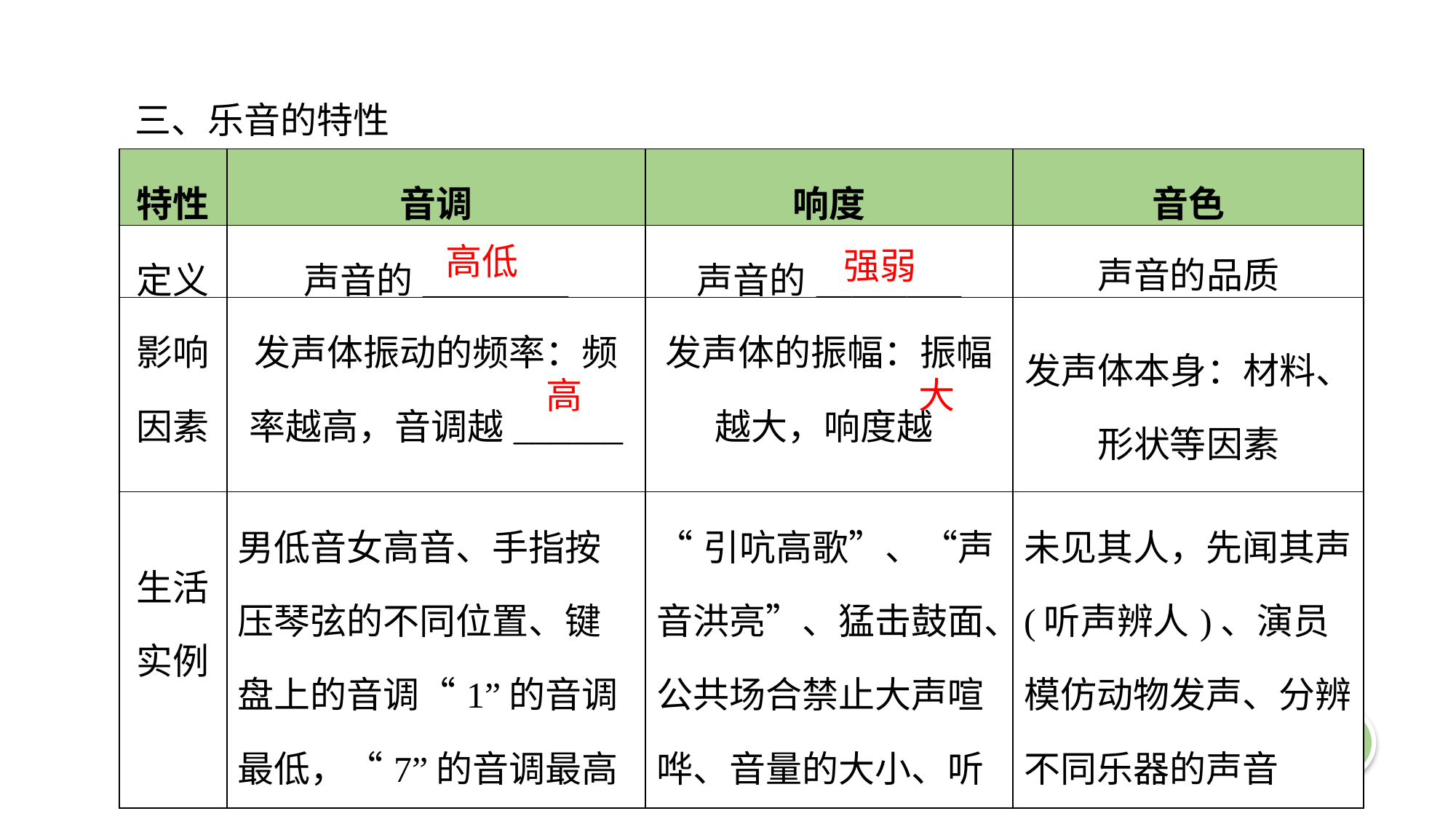

三、乐音的特性
| 特性 | 音调 | 响度 | 音色 |
| --- | --- | --- | --- |
| 定义 | 声音的\_\_\_\_\_\_\_\_ | 声音的\_\_\_\_\_\_\_\_ | 声音的品质 |
| 影响因素 | 发声体振动的频率：频率越高，音调越\_\_\_\_\_\_ | 发声体的振幅：振幅越大，响度越\_\_\_\_\_\_\_ | 发声体本身：材料、形状等因素 |
| 生活实例 | 男低音女高音、手指按压琴弦的不同位置、键盘上的音调“1”的音调最低，“7”的音调最高 | “引吭高歌”、“声音洪亮”、猛击鼓面、公共场合禁止大声喧哗、音量的大小、听诊器 | 未见其人，先闻其声(听声辨人)、演员模仿动物发声、分辨不同乐器的声音 |
高低
强弱
大
高
返回思维导图